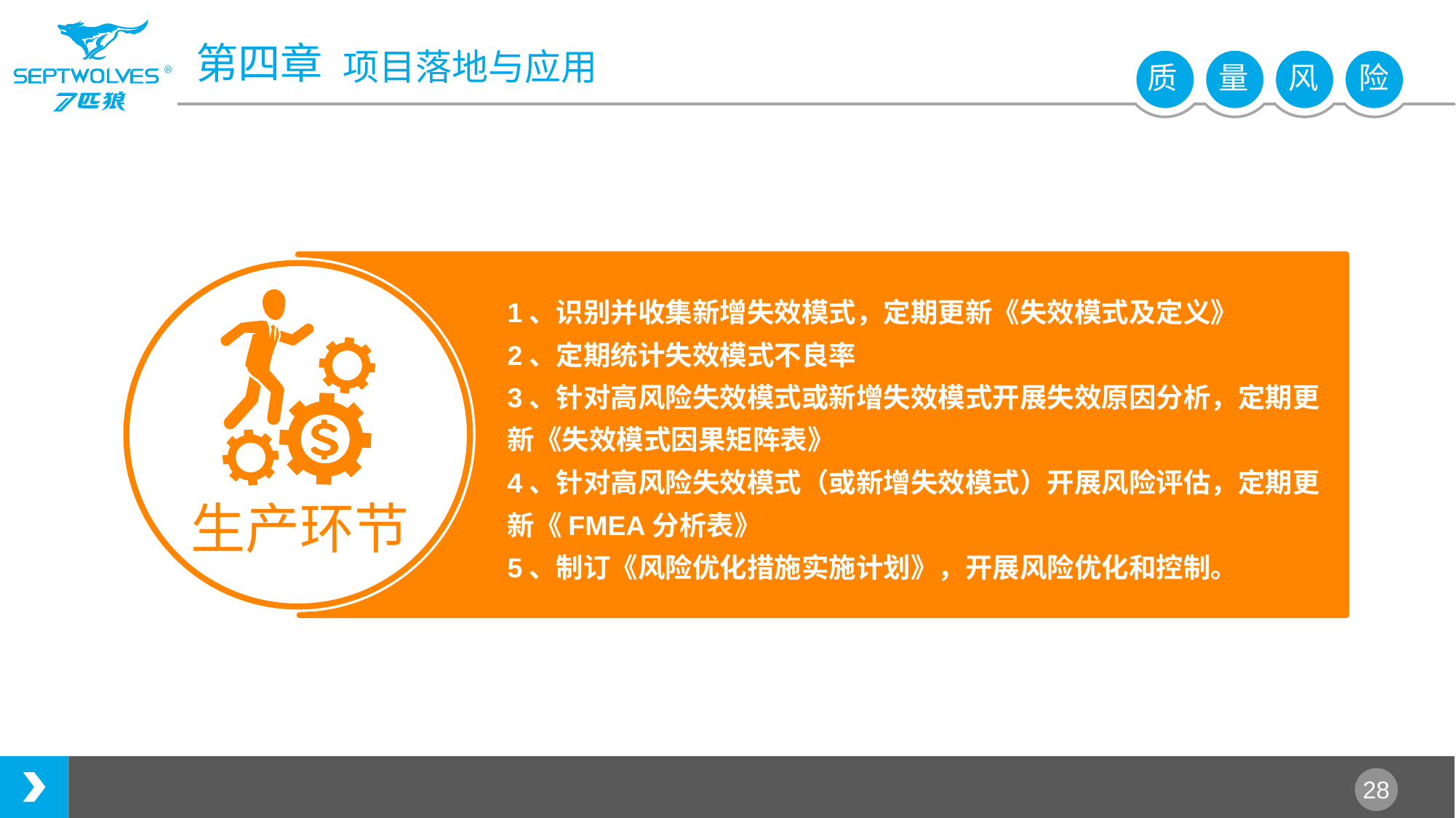

1、识别并收集新增失效模式，定期更新《失效模式及定义》
2、定期统计失效模式不良率
3、针对高风险失效模式或新增失效模式开展失效原因分析，定期更新《失效模式因果矩阵表》
4、针对高风险失效模式（或新增失效模式）开展风险评估，定期更新《FMEA分析表》
5、制订《风险优化措施实施计划》，开展风险优化和控制。
生产环节